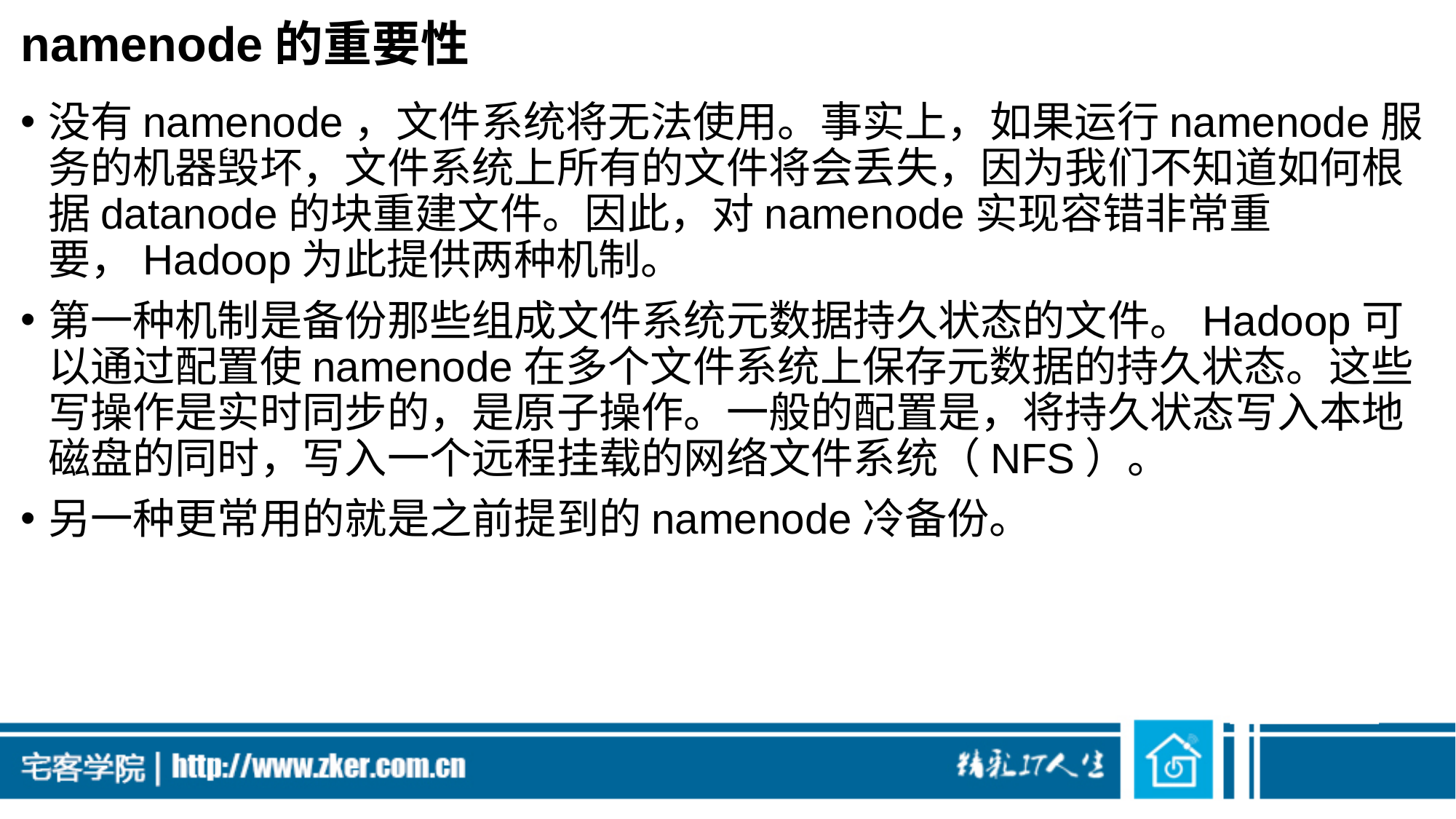

# namenode的重要性
没有namenode，文件系统将无法使用。事实上，如果运行namenode服务的机器毁坏，文件系统上所有的文件将会丢失，因为我们不知道如何根据datanode的块重建文件。因此，对namenode实现容错非常重要，Hadoop为此提供两种机制。
第一种机制是备份那些组成文件系统元数据持久状态的文件。Hadoop可以通过配置使namenode在多个文件系统上保存元数据的持久状态。这些写操作是实时同步的，是原子操作。一般的配置是，将持久状态写入本地磁盘的同时，写入一个远程挂载的网络文件系统（NFS）。
另一种更常用的就是之前提到的namenode冷备份。